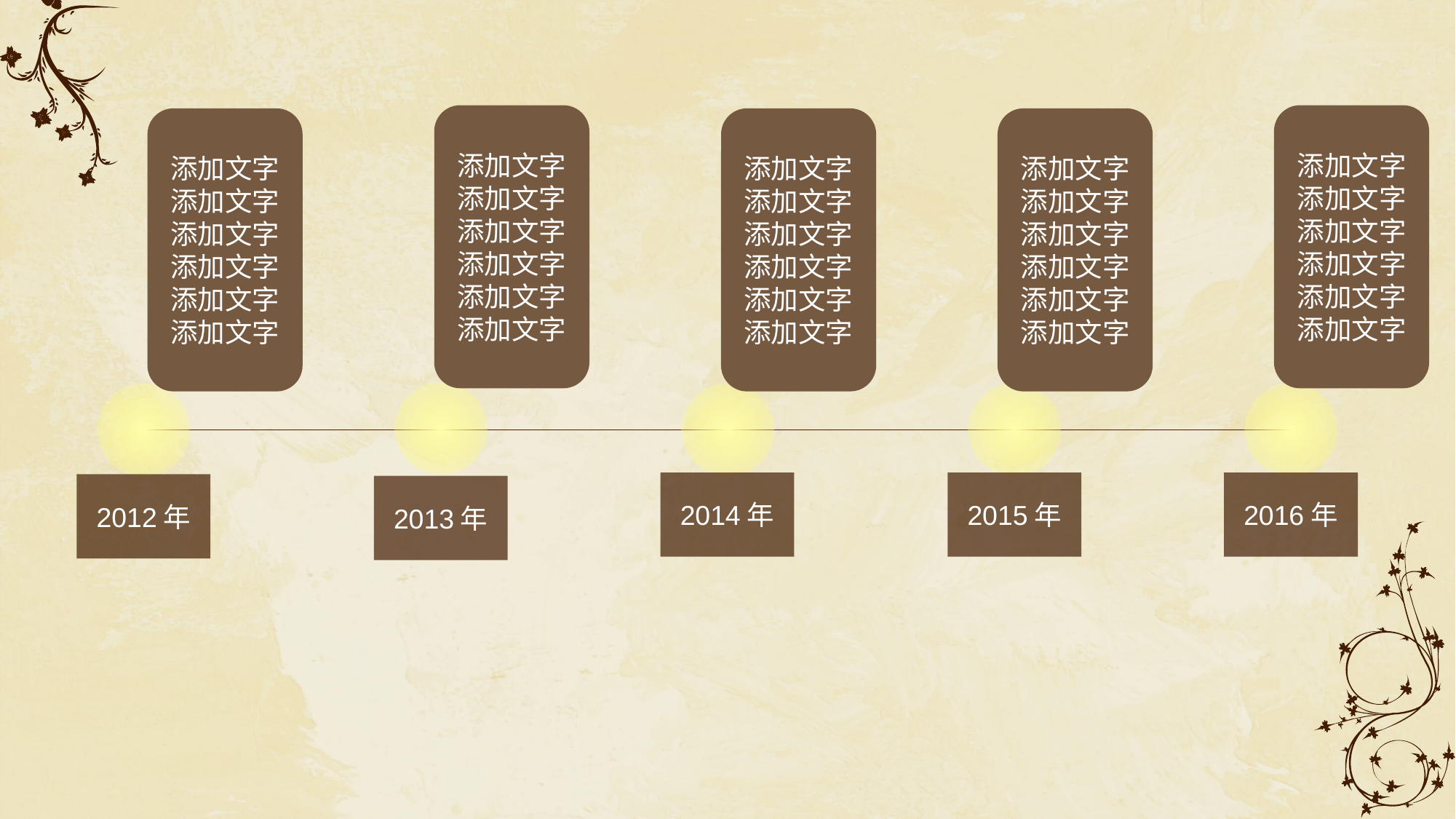

添加文字添加文字添加文字添加文字添加文字添加文字
添加文字添加文字添加文字添加文字添加文字添加文字
添加文字添加文字添加文字添加文字添加文字添加文字
添加文字添加文字添加文字添加文字添加文字添加文字
添加文字添加文字添加文字添加文字添加文字添加文字

2014年
2015年
2016年
2012年
2013年